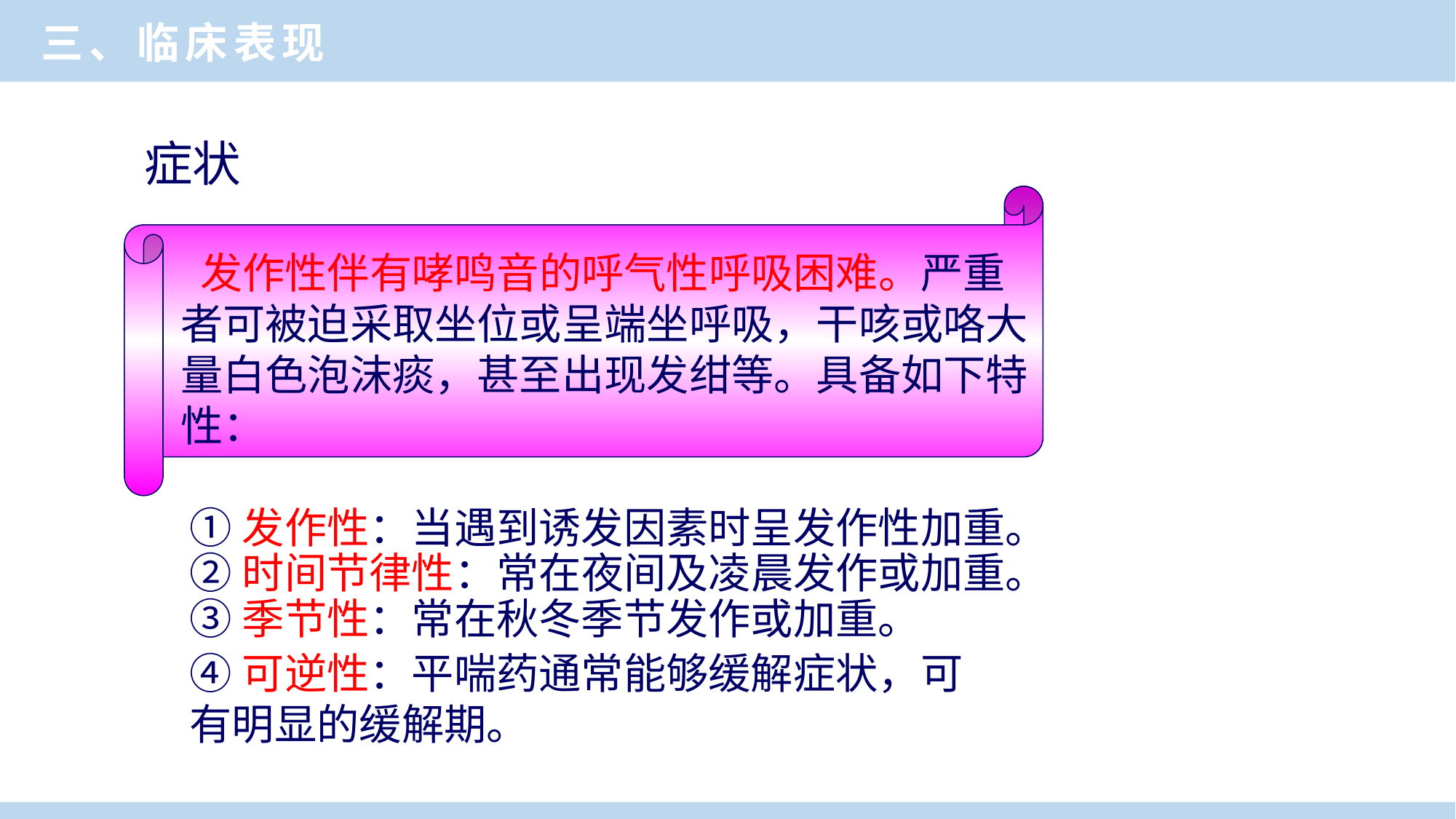

三、临床表现
症状

 发作性伴有哮鸣音的呼气性呼吸困难。严重者可被迫采取坐位或呈端坐呼吸，干咳或咯大量白色泡沫痰，甚至出现发绀等。具备如下特性：
①发作性：当遇到诱发因素时呈发作性加重。
②时间节律性：常在夜间及凌晨发作或加重。
③季节性：常在秋冬季节发作或加重。
④可逆性：平喘药通常能够缓解症状，可有明显的缓解期。